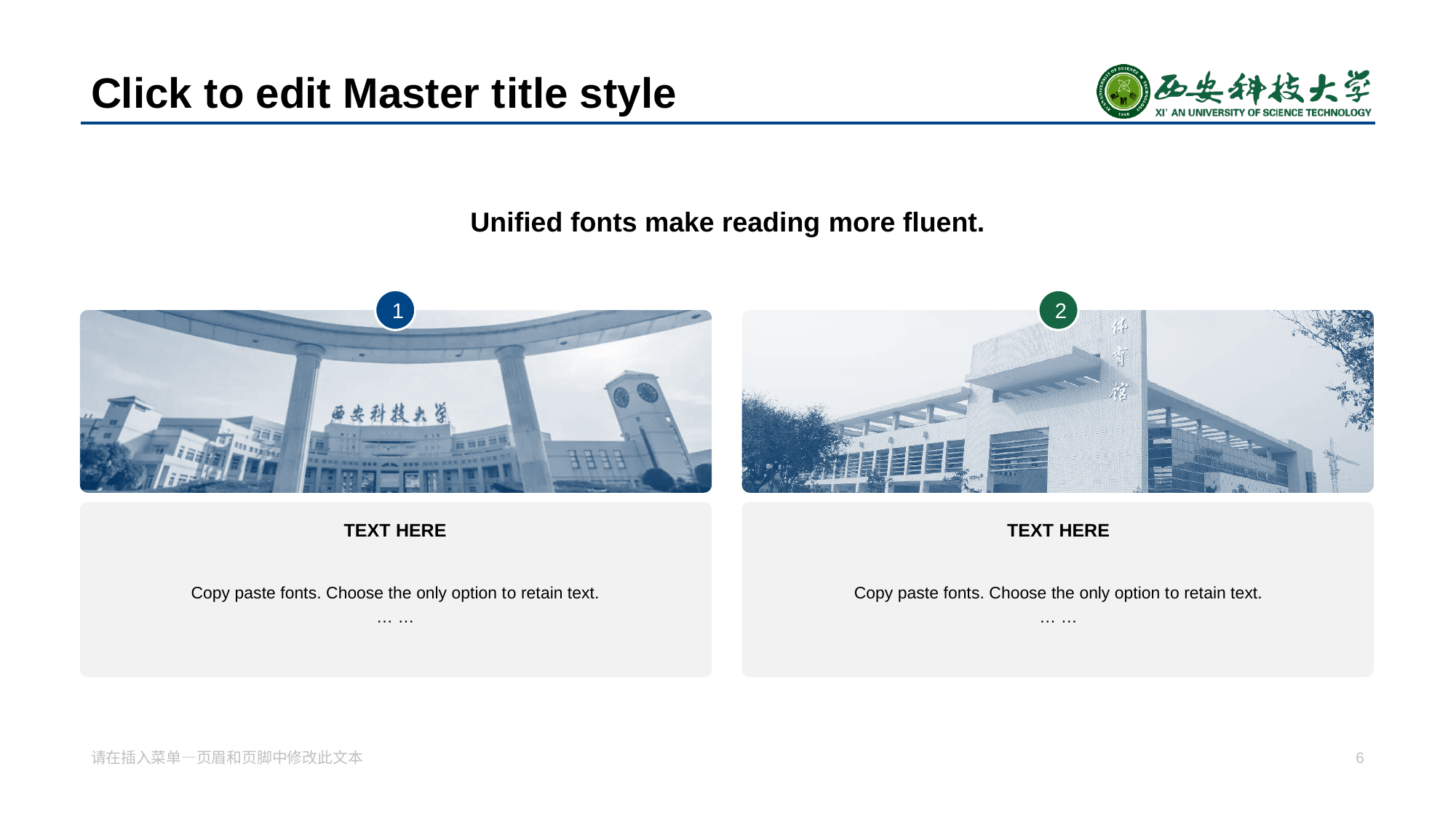

# Click to edit Master t itle style
Unified fonts make reading  more fluent.
1
2

TEXT  HERE
TEXT  HERE
Copy paste fonts. Choose the only option t o retain text.
… …
Copy paste fonts. Choose the only option t o retain text.
… …
请在插入菜单—页眉和页脚 中修改此文本
6